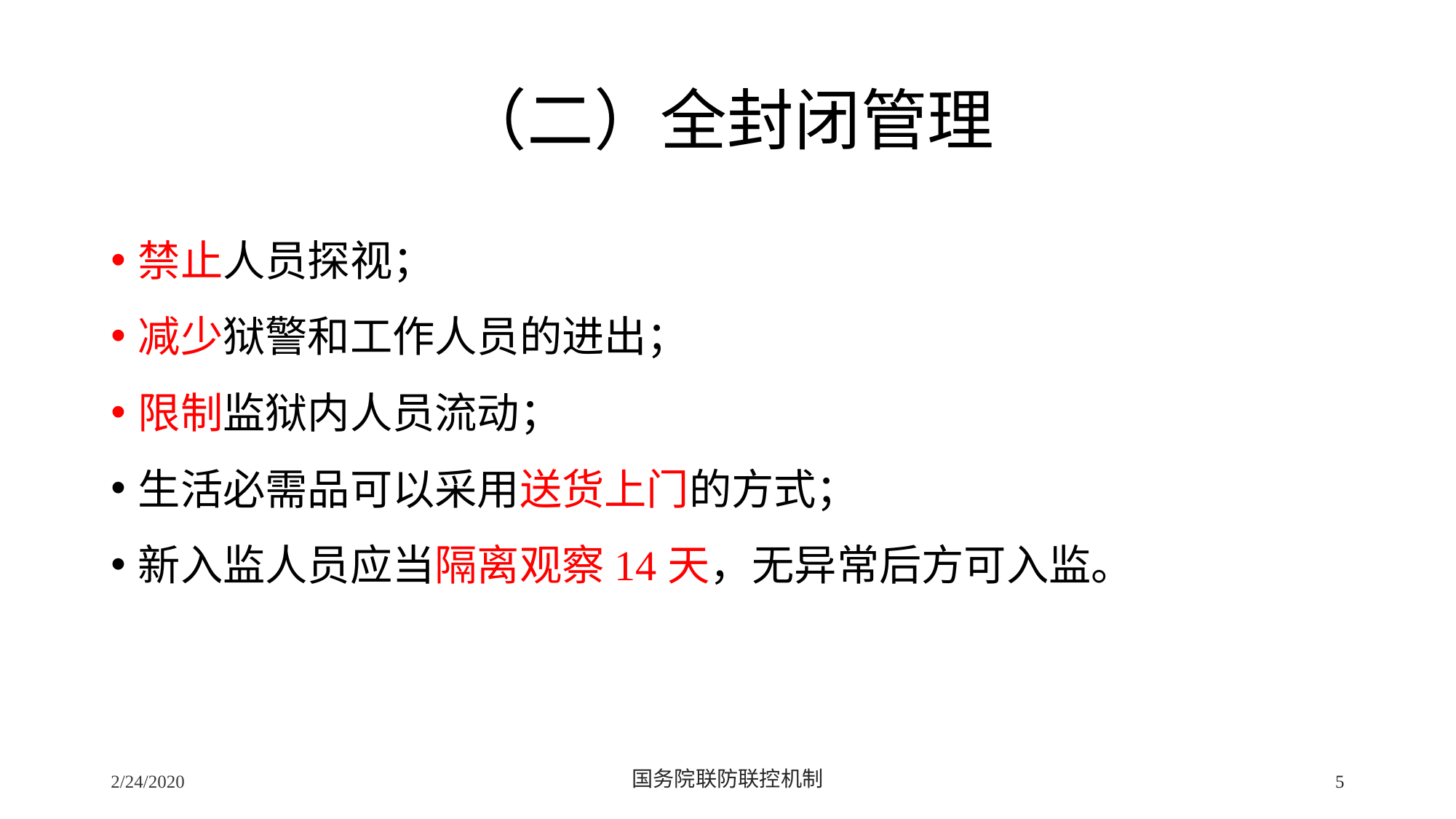

# （二）全封闭管理
禁止人员探视；
减少狱警和工作人员的进出；
限制监狱内人员流动；
生活必需品可以采用送货上门的方式；
新入监人员应当隔离观察14天，无异常后方可入监。
2/24/2020
国务院联防联控机制
5